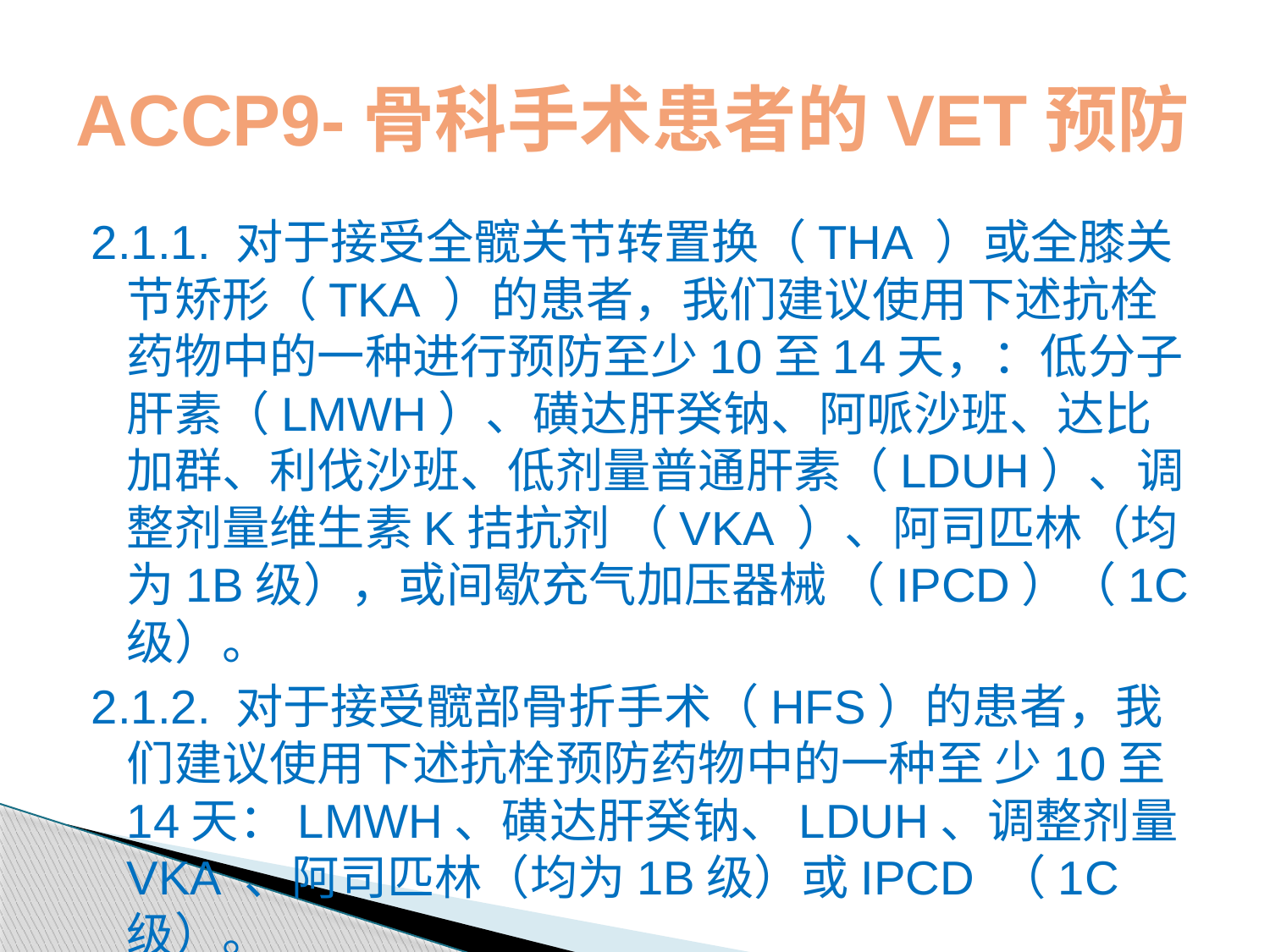

# ACCP9-骨科手术患者的VET预防
2.1.1. 对于接受全髋关节转置换（THA ）或全膝关节矫形（TKA ）的患者，我们建议使用下述抗栓药物中的一种进行预防至少10至14天，：低分子肝素（LMWH）、磺达肝癸钠、阿哌沙班、达比加群、利伐沙班、低剂量普通肝素（LDUH）、调整剂量维生素K拮抗剂 （VKA ）、阿司匹林（均为1B级），或间歇充气加压器械 （IPCD）（1C级）。
2.1.2. 对于接受髋部骨折手术（HFS）的患者，我们建议使用下述抗栓预防药物中的一种至 少10至14天：LMWH、磺达肝癸钠、LDUH、调整剂量VKA 、阿司匹林（均为1B级）或IPCD （1C级）。